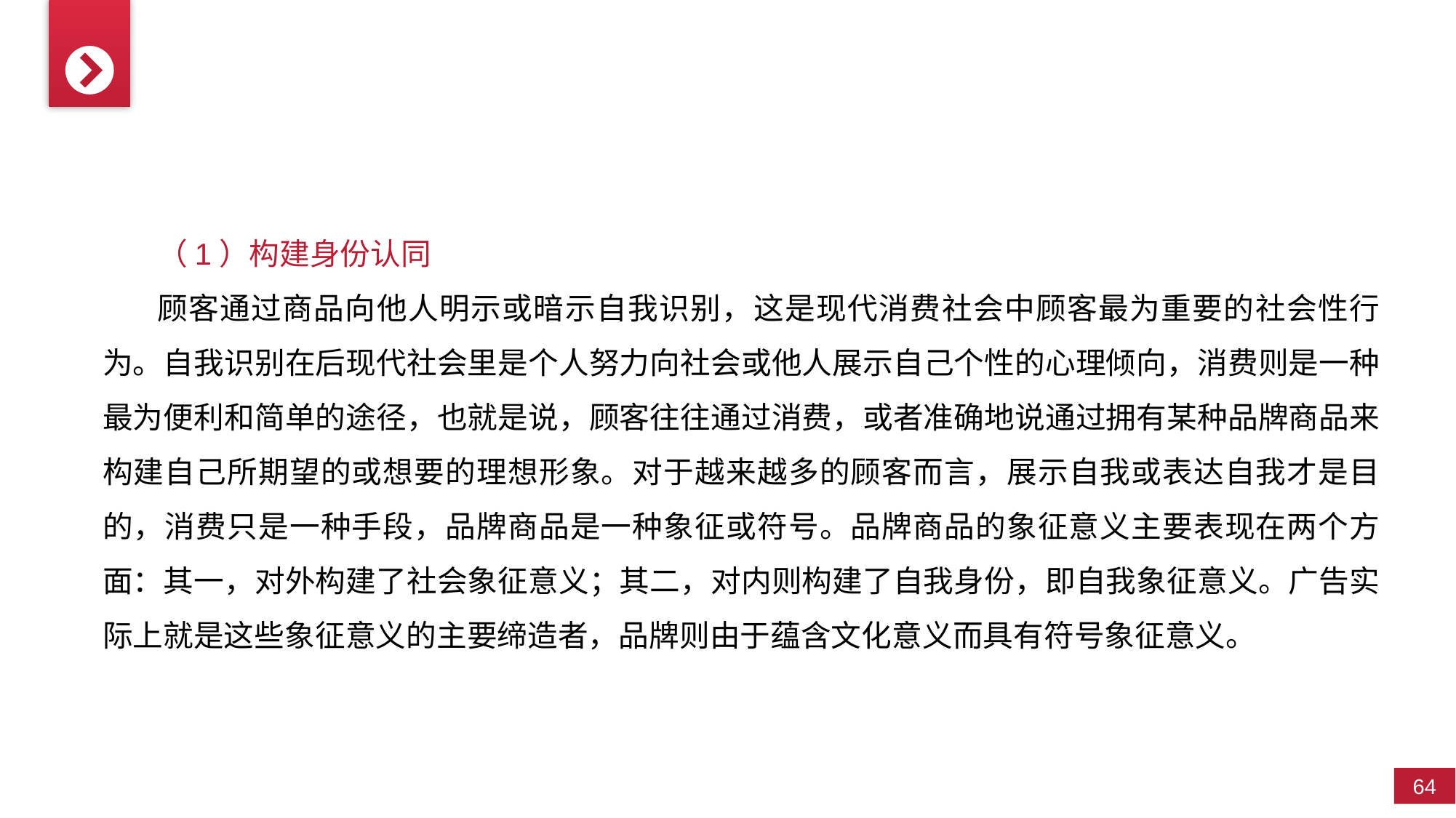

（1）构建身份认同
顾客通过商品向他人明示或暗示自我识别，这是现代消费社会中顾客最为重要的社会性行为。自我识别在后现代社会里是个人努力向社会或他人展示自己个性的心理倾向，消费则是一种最为便利和简单的途径，也就是说，顾客往往通过消费，或者准确地说通过拥有某种品牌商品来构建自己所期望的或想要的理想形象。对于越来越多的顾客而言，展示自我或表达自我才是目的，消费只是一种手段，品牌商品是一种象征或符号。品牌商品的象征意义主要表现在两个方面：其一，对外构建了社会象征意义；其二，对内则构建了自我身份，即自我象征意义。广告实际上就是这些象征意义的主要缔造者，品牌则由于蕴含文化意义而具有符号象征意义。